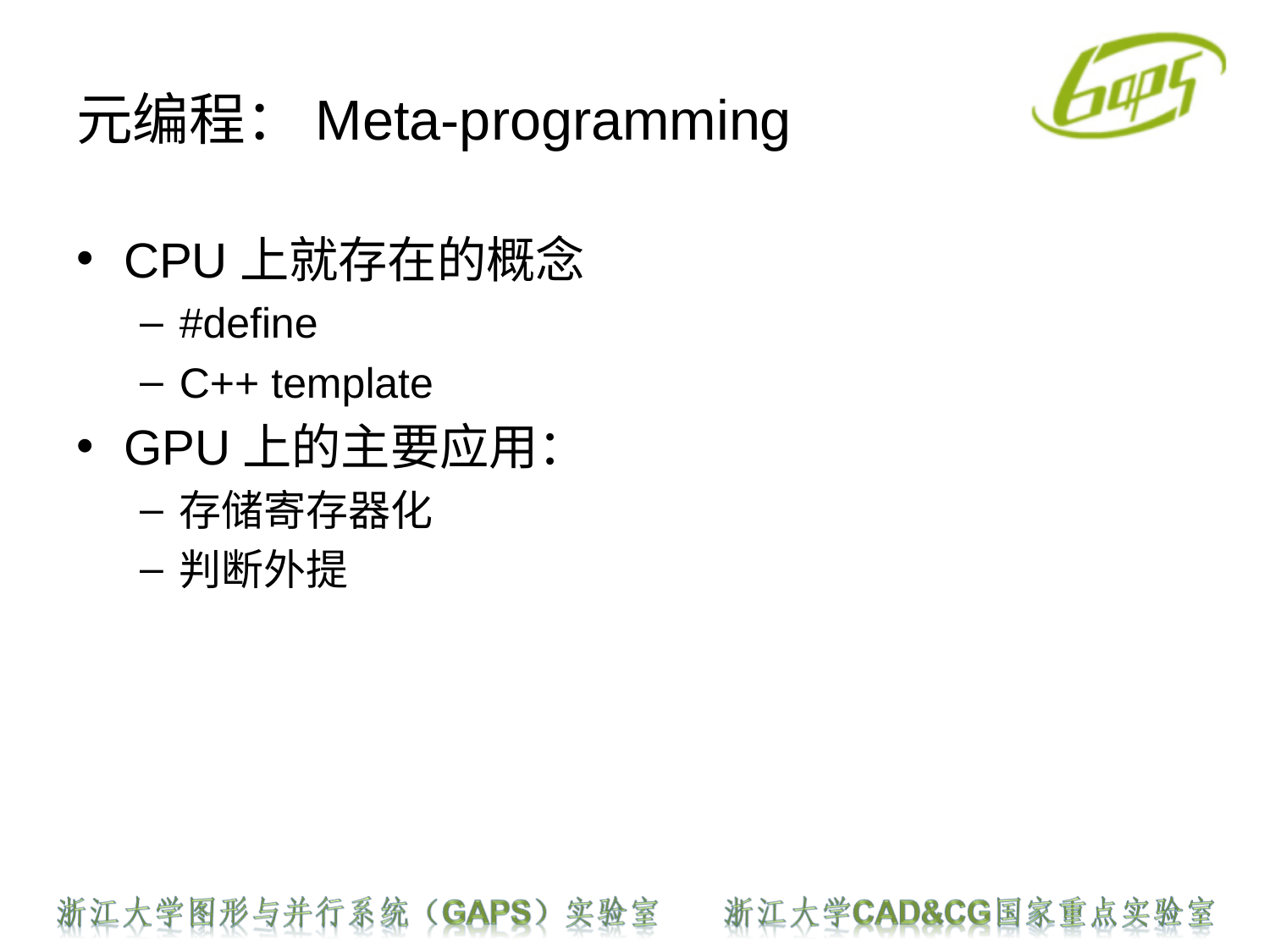

# 元编程：Meta-programming
CPU上就存在的概念
#define
C++ template
GPU上的主要应用：
存储寄存器化
判断外提